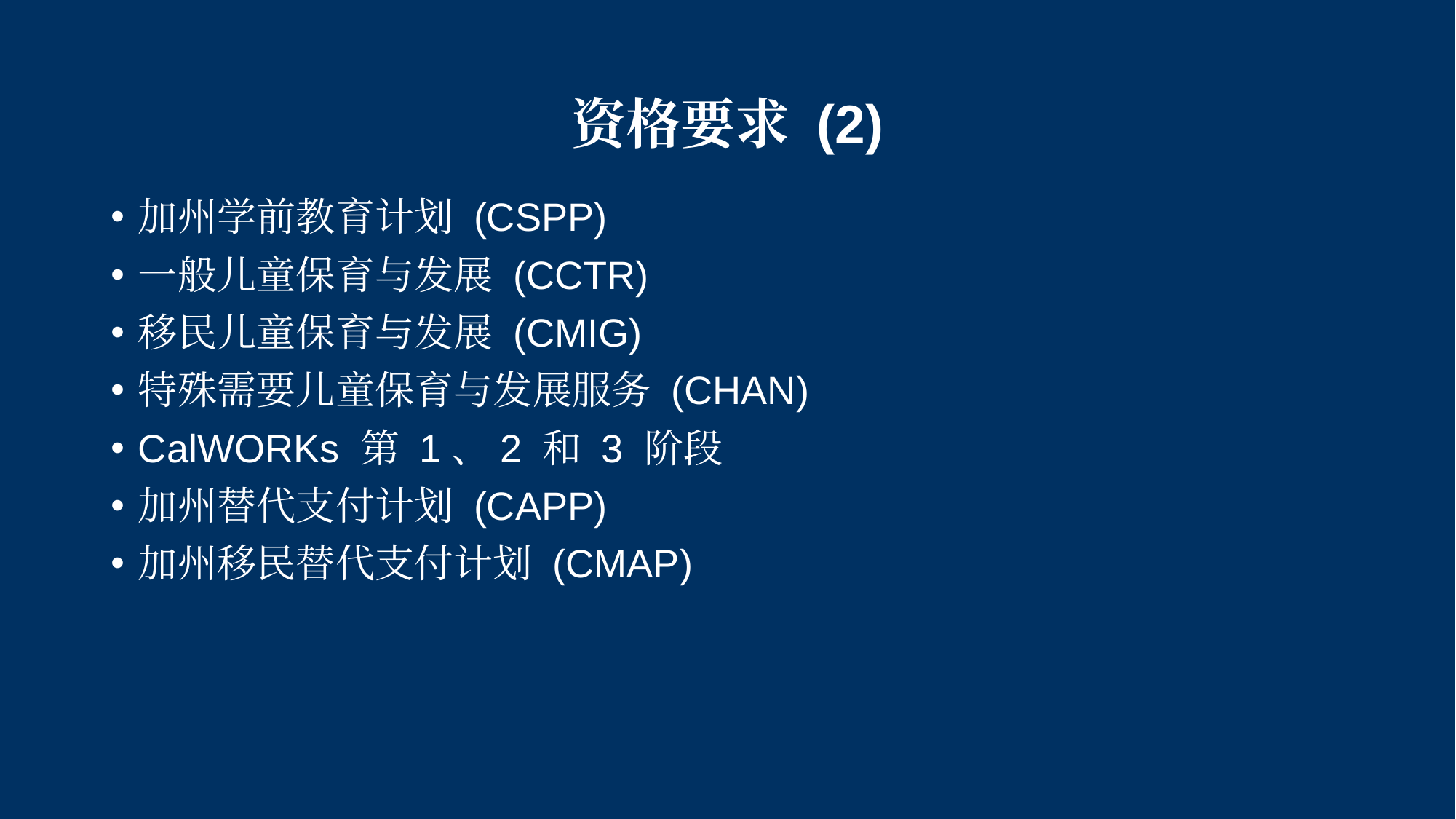

# 资格要求 (2)
加州学前教育计划 (CSPP)
一般儿童保育与发展 (CCTR)
移民儿童保育与发展 (CMIG)
特殊需要儿童保育与发展服务 (CHAN)
CalWORKs 第 1、2 和 3 阶段
加州替代支付计划 (CAPP)
加州移民替代支付计划 (CMAP)